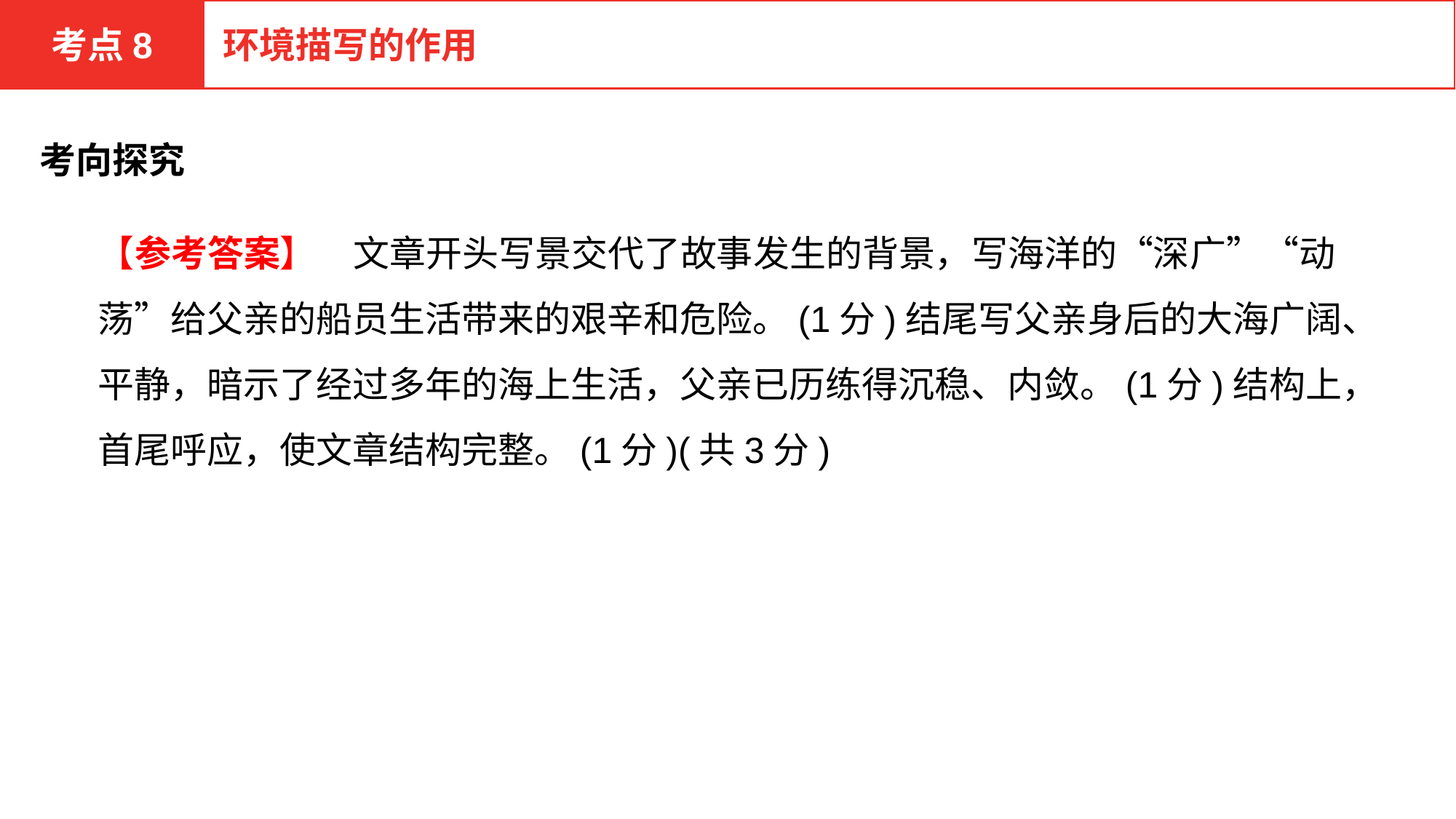

考点8
环境描写的作用
考向探究

【参考答案】　文章开头写景交代了故事发生的背景，写海洋的“深广”“动荡”给父亲的船员生活带来的艰辛和危险。(1分)结尾写父亲身后的大海广阔、平静，暗示了经过多年的海上生活，父亲已历练得沉稳、内敛。(1分)结构上，首尾呼应，使文章结构完整。(1分)(共3分)